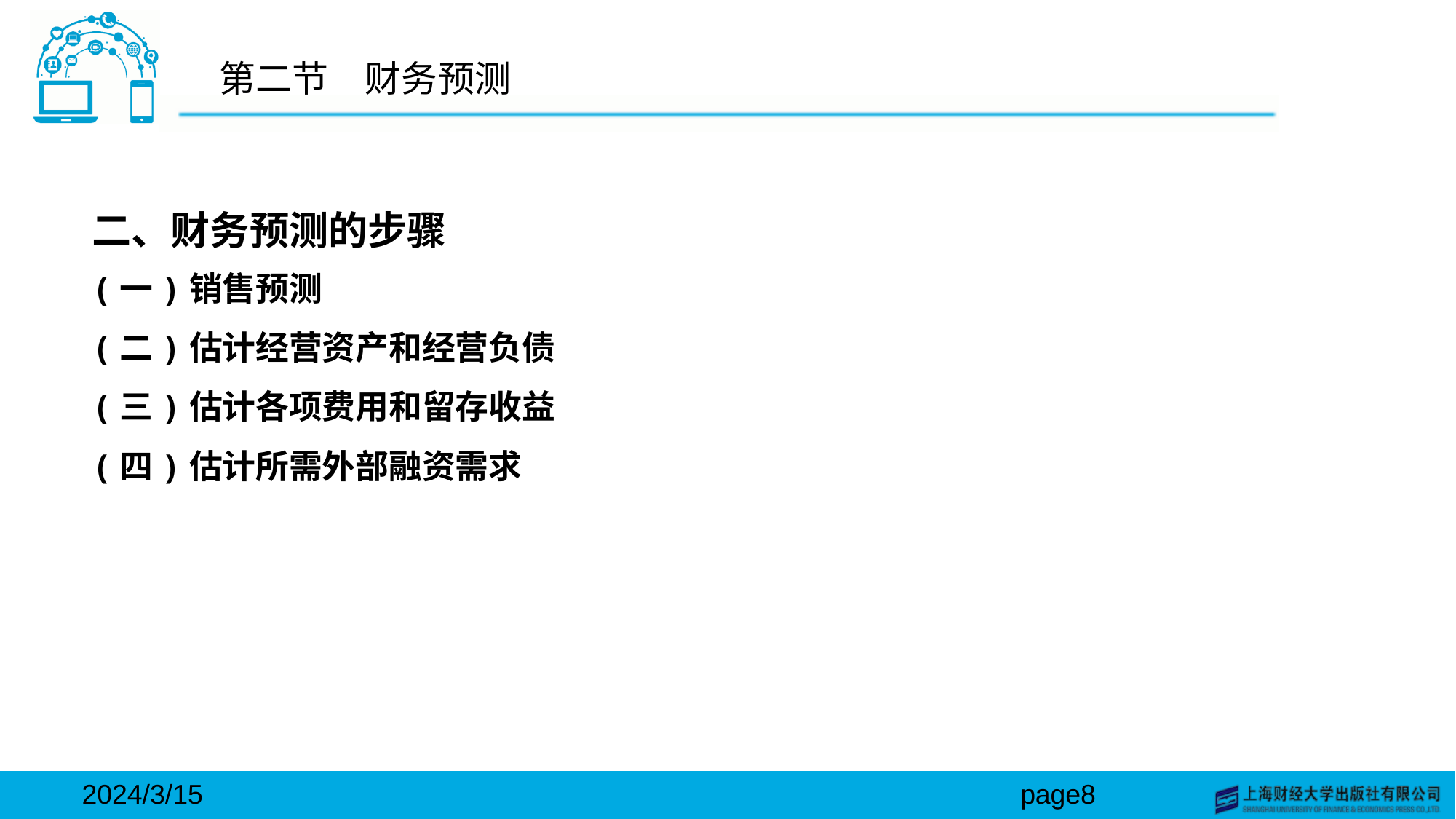

# 第二节　财务预测
二、财务预测的步骤
(一)销售预测
(二)估计经营资产和经营负债
(三)估计各项费用和留存收益
(四)估计所需外部融资需求

2024/3/15
page8